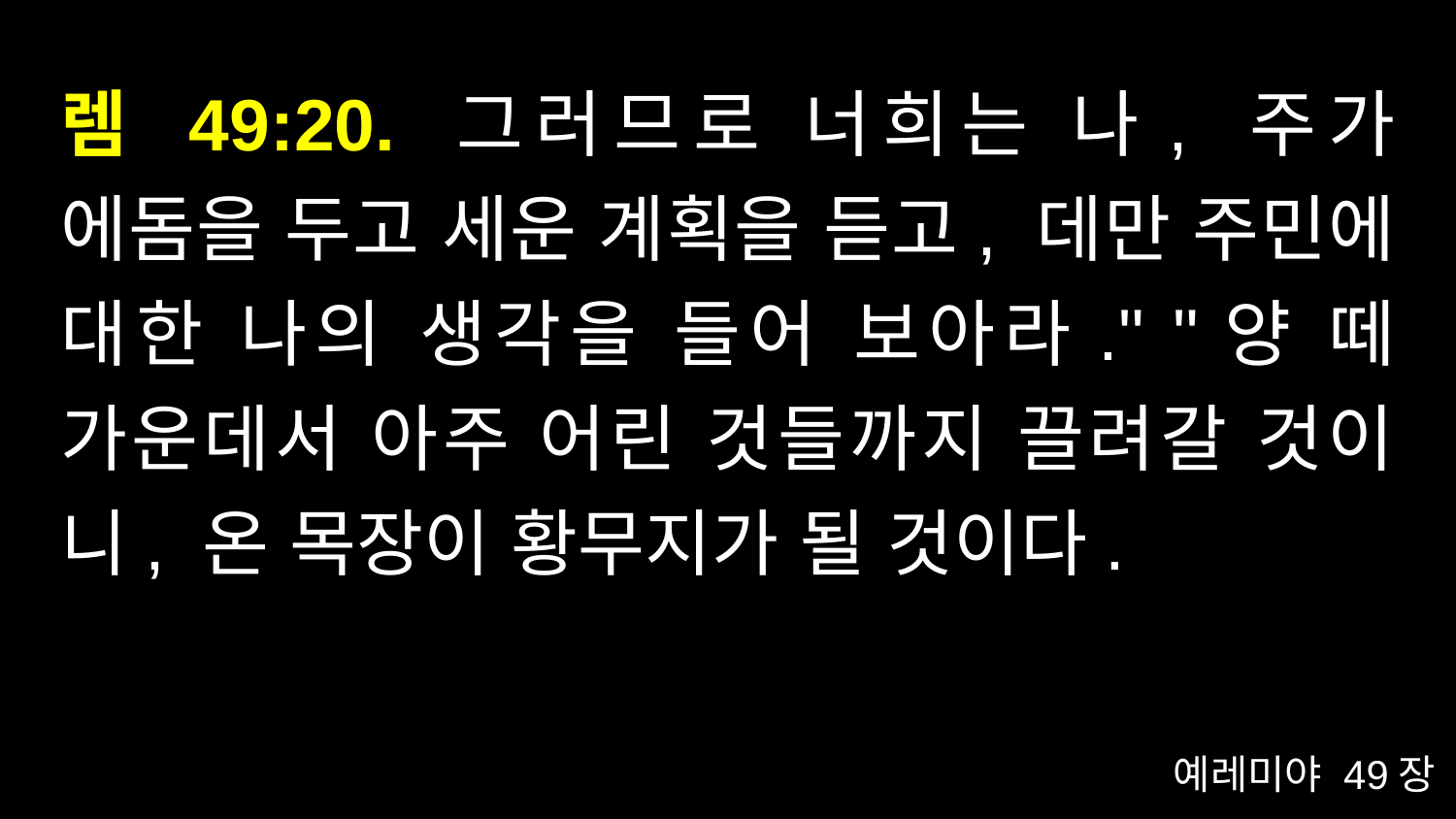

# 렘 49:20. 그러므로 너희는 나, 주가 에돔을 두고 세운 계획을 듣고, 데만 주민에 대한 나의 생각을 들어 보아라." "양 떼 가운데서 아주 어린 것들까지 끌려갈 것이니, 온 목장이 황무지가 될 것이다.
예레미야 49장